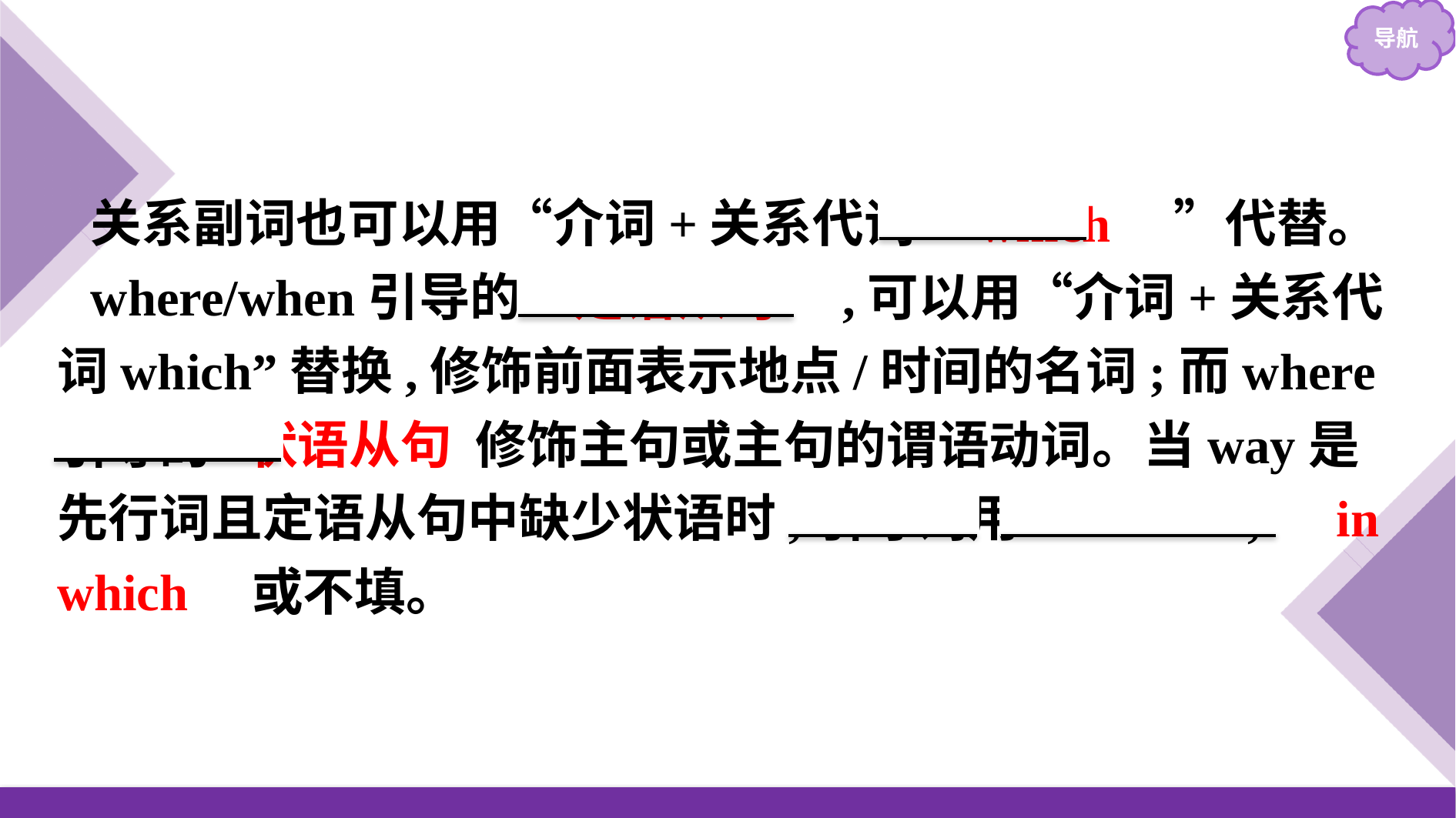

关系副词也可以用“介词+关系代词　which　”代替。
where/when引导的　定语从句　,可以用“介词+关系代词which”替换,修饰前面表示地点/时间的名词;而where引导的   状语从句  修饰主句或主句的谓语动词。当way是先行词且定语从句中缺少状语时,引导词用　that　,　in which　或不填。